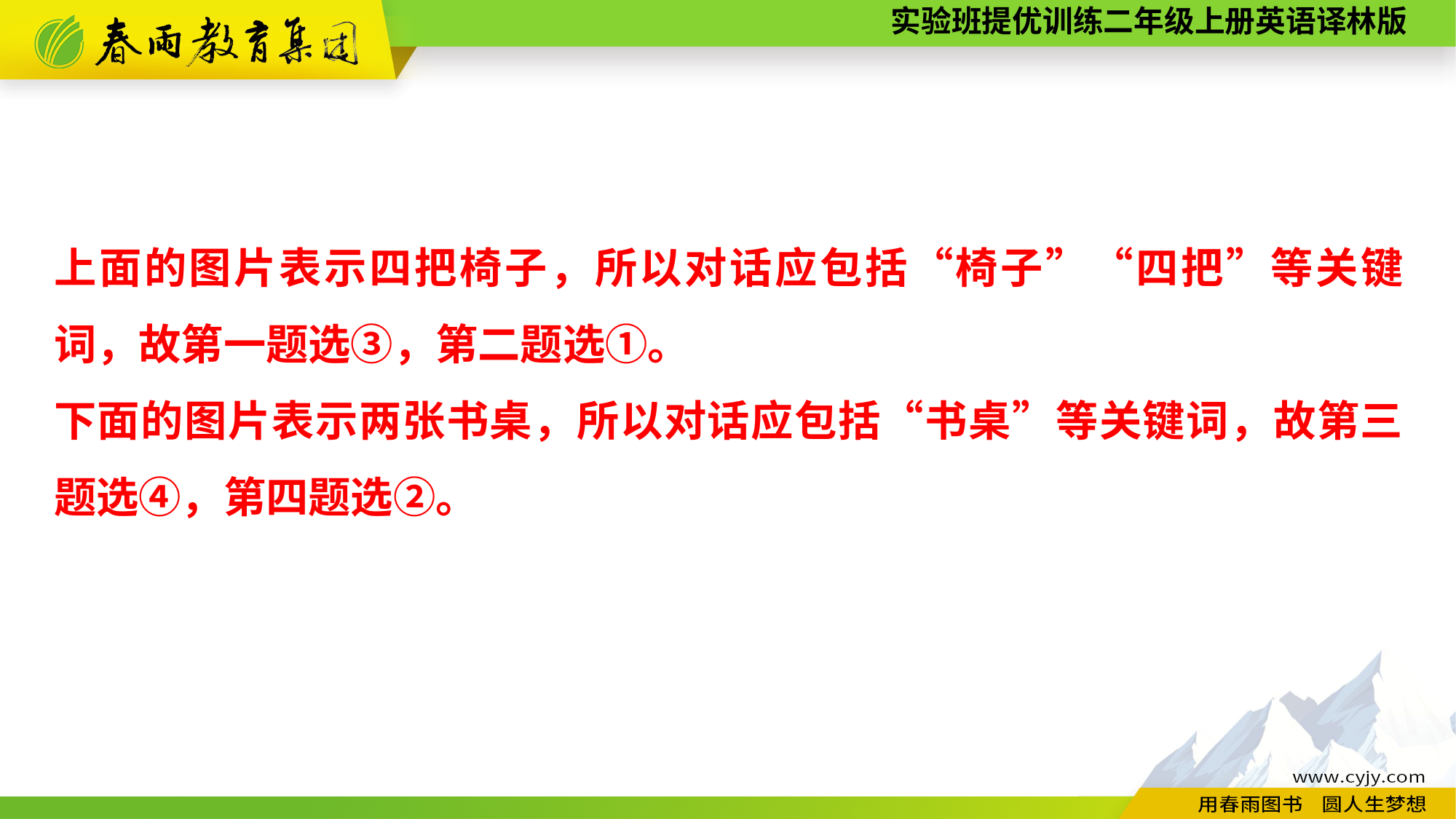

上面的图片表示四把椅子，所以对话应包括“椅子”“四把”等关键词，故第一题选③，第二题选①。
下面的图片表示两张书桌，所以对话应包括“书桌”等关键词，故第三题选④，第四题选②。